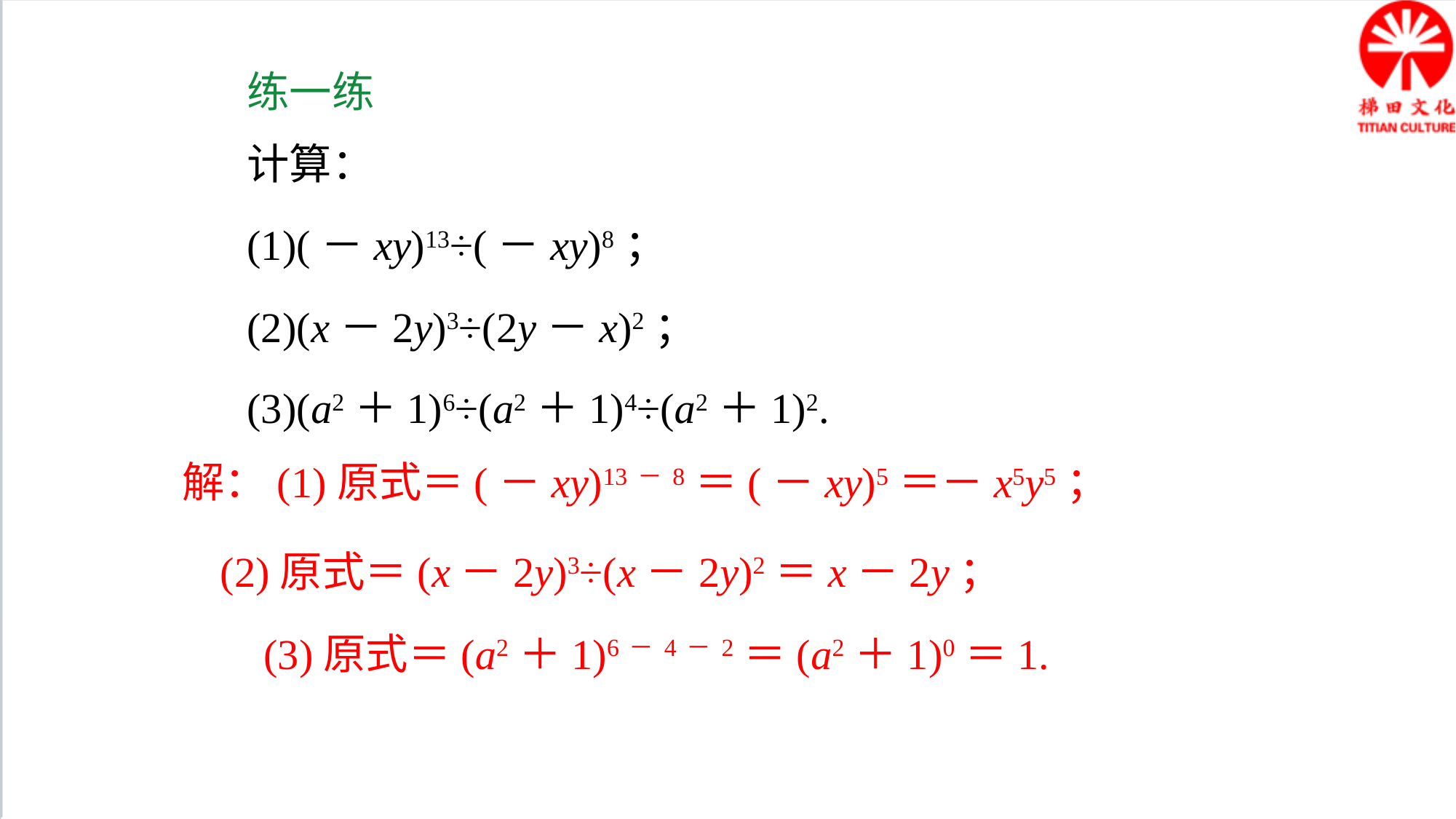

练一练
计算：
(1)(－xy)13÷(－xy)8；
(2)(x－2y)3÷(2y－x)2；
(3)(a2＋1)6÷(a2＋1)4÷(a2＋1)2.
解：(1)原式＝(－xy)13－8＝(－xy)5＝－x5y5；
(2)原式＝(x－2y)3÷(x－2y)2＝x－2y；
(3)原式＝(a2＋1)6－4－2＝(a2＋1)0＝1.